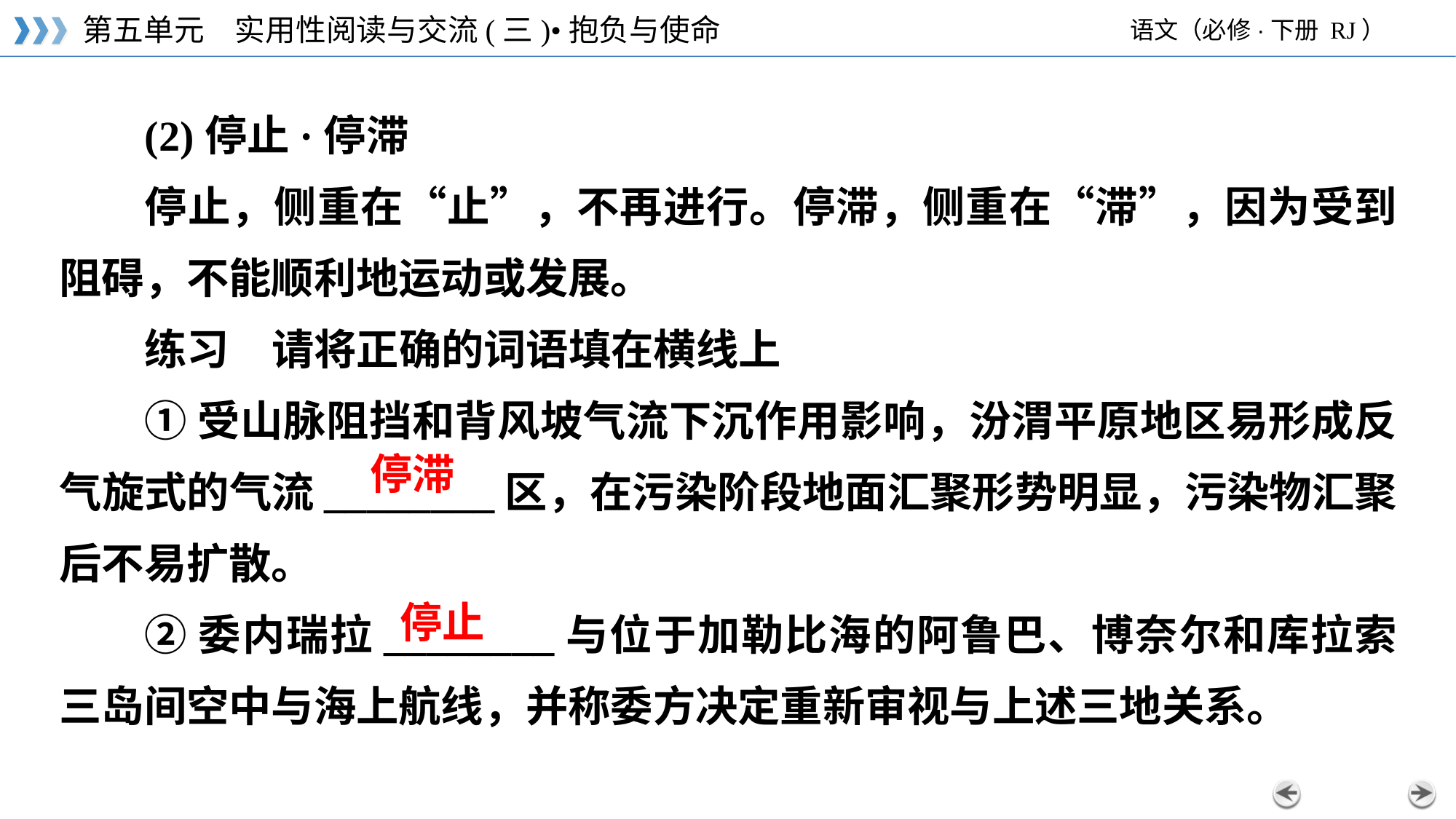

(2)停止·停滞
停止，侧重在“止”，不再进行。停滞，侧重在“滞”，因为受到阻碍，不能顺利地运动或发展。
练习　请将正确的词语填在横线上
①受山脉阻挡和背风坡气流下沉作用影响，汾渭平原地区易形成反气旋式的气流________区，在污染阶段地面汇聚形势明显，污染物汇聚后不易扩散。
②委内瑞拉________与位于加勒比海的阿鲁巴、博奈尔和库拉索三岛间空中与海上航线，并称委方决定重新审视与上述三地关系。
停滞
停止